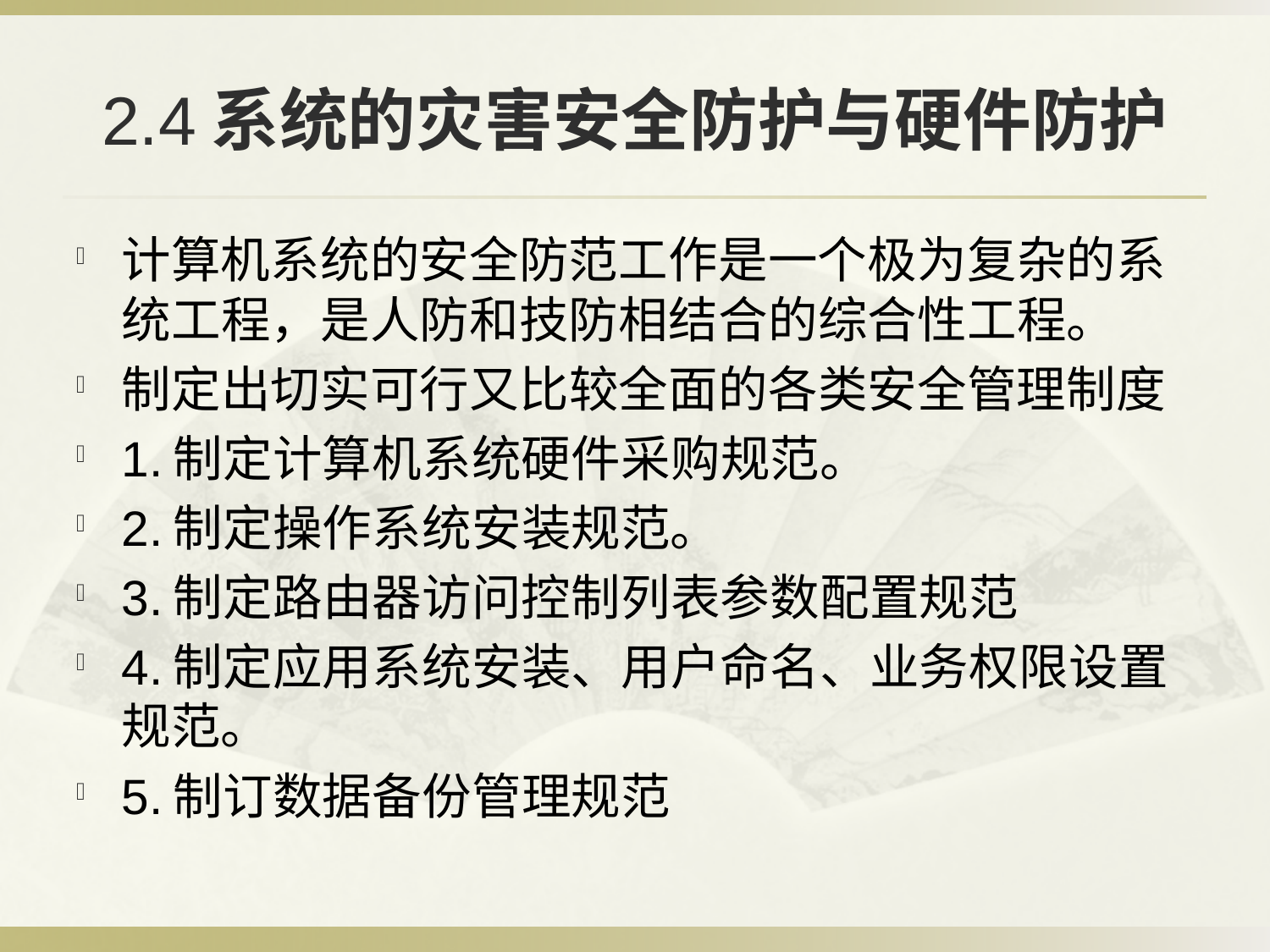

# 2.4系统的灾害安全防护与硬件防护
计算机系统的安全防范工作是一个极为复杂的系统工程，是人防和技防相结合的综合性工程。
制定出切实可行又比较全面的各类安全管理制度
1.制定计算机系统硬件采购规范。
2.制定操作系统安装规范。
3.制定路由器访问控制列表参数配置规范
4.制定应用系统安装、用户命名、业务权限设置规范。
5.制订数据备份管理规范